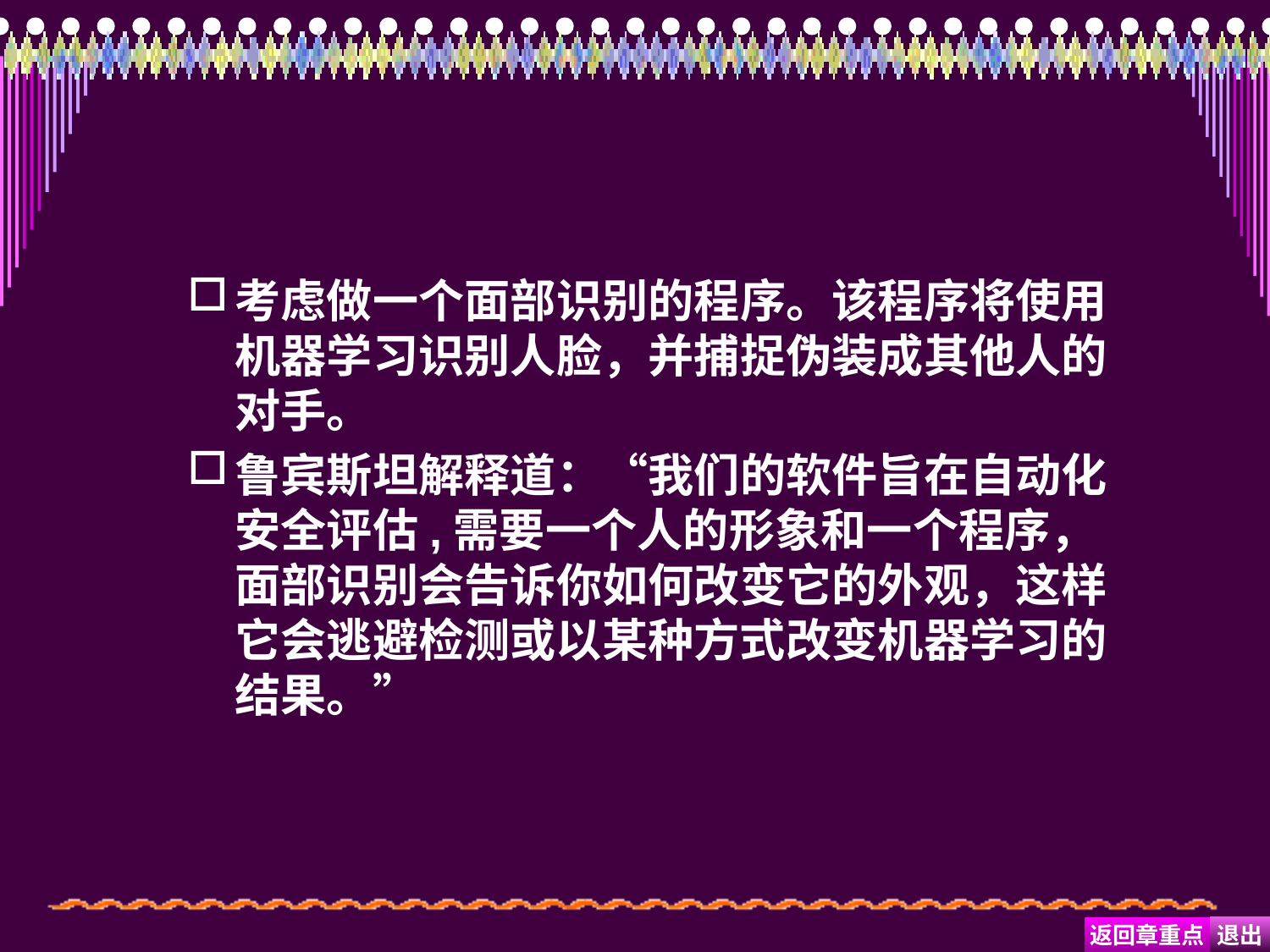

#
考虑做一个面部识别的程序。该程序将使用机器学习识别人脸，并捕捉伪装成其他人的对手。
鲁宾斯坦解释道：“我们的软件旨在自动化安全评估,需要一个人的形象和一个程序，面部识别会告诉你如何改变它的外观，这样它会逃避检测或以某种方式改变机器学习的结果。”